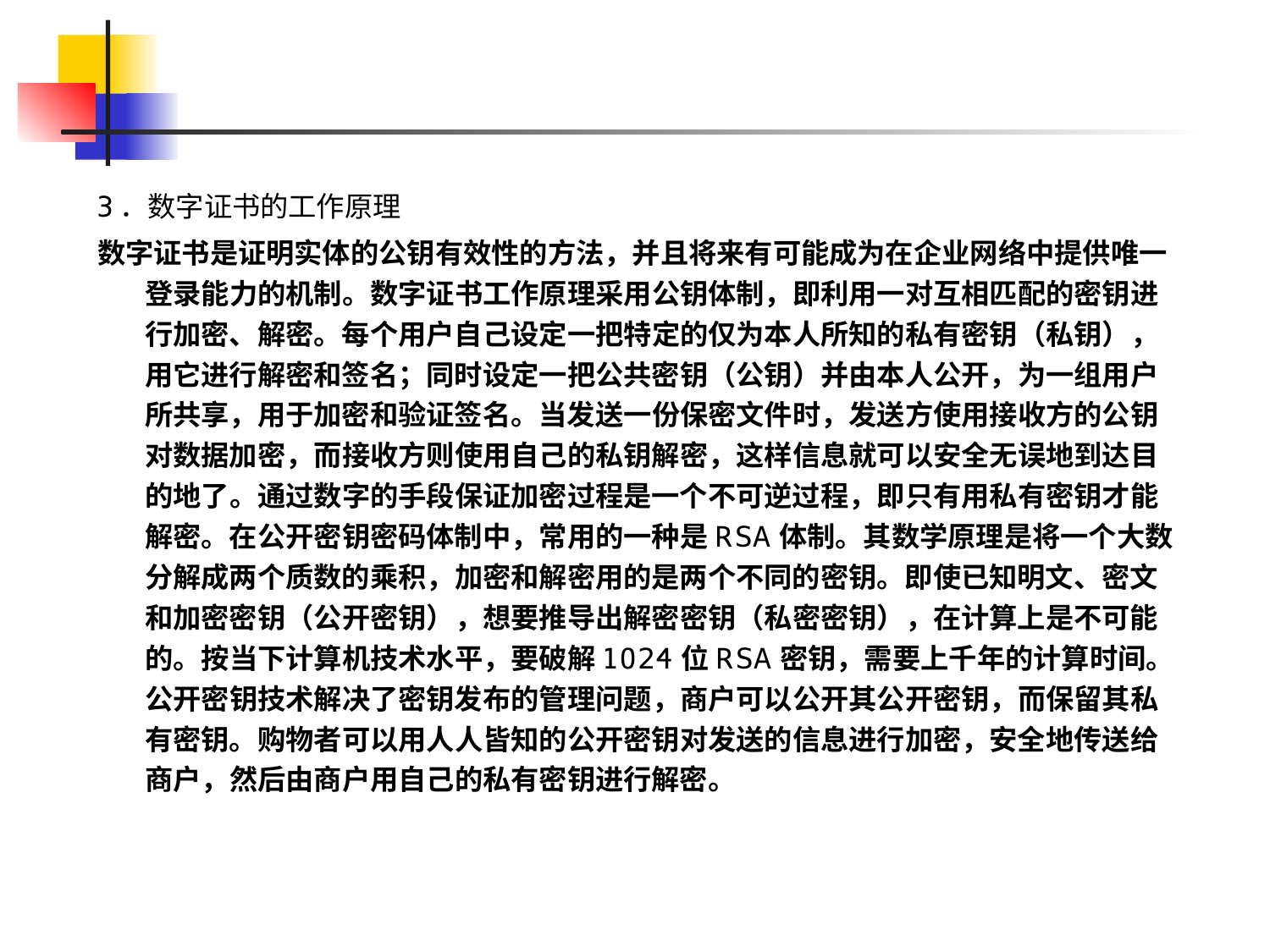

#
3．数字证书的工作原理
数字证书是证明实体的公钥有效性的方法，并且将来有可能成为在企业网络中提供唯一登录能力的机制。数字证书工作原理采用公钥体制，即利用一对互相匹配的密钥进行加密、解密。每个用户自己设定一把特定的仅为本人所知的私有密钥（私钥），用它进行解密和签名；同时设定一把公共密钥（公钥）并由本人公开，为一组用户所共享，用于加密和验证签名。当发送一份保密文件时，发送方使用接收方的公钥对数据加密，而接收方则使用自己的私钥解密，这样信息就可以安全无误地到达目的地了。通过数字的手段保证加密过程是一个不可逆过程，即只有用私有密钥才能解密。在公开密钥密码体制中，常用的一种是RSA体制。其数学原理是将一个大数分解成两个质数的乘积，加密和解密用的是两个不同的密钥。即使已知明文、密文和加密密钥（公开密钥），想要推导出解密密钥（私密密钥），在计算上是不可能的。按当下计算机技术水平，要破解1024位RSA密钥，需要上千年的计算时间。公开密钥技术解决了密钥发布的管理问题，商户可以公开其公开密钥，而保留其私有密钥。购物者可以用人人皆知的公开密钥对发送的信息进行加密，安全地传送给商户，然后由商户用自己的私有密钥进行解密。

62